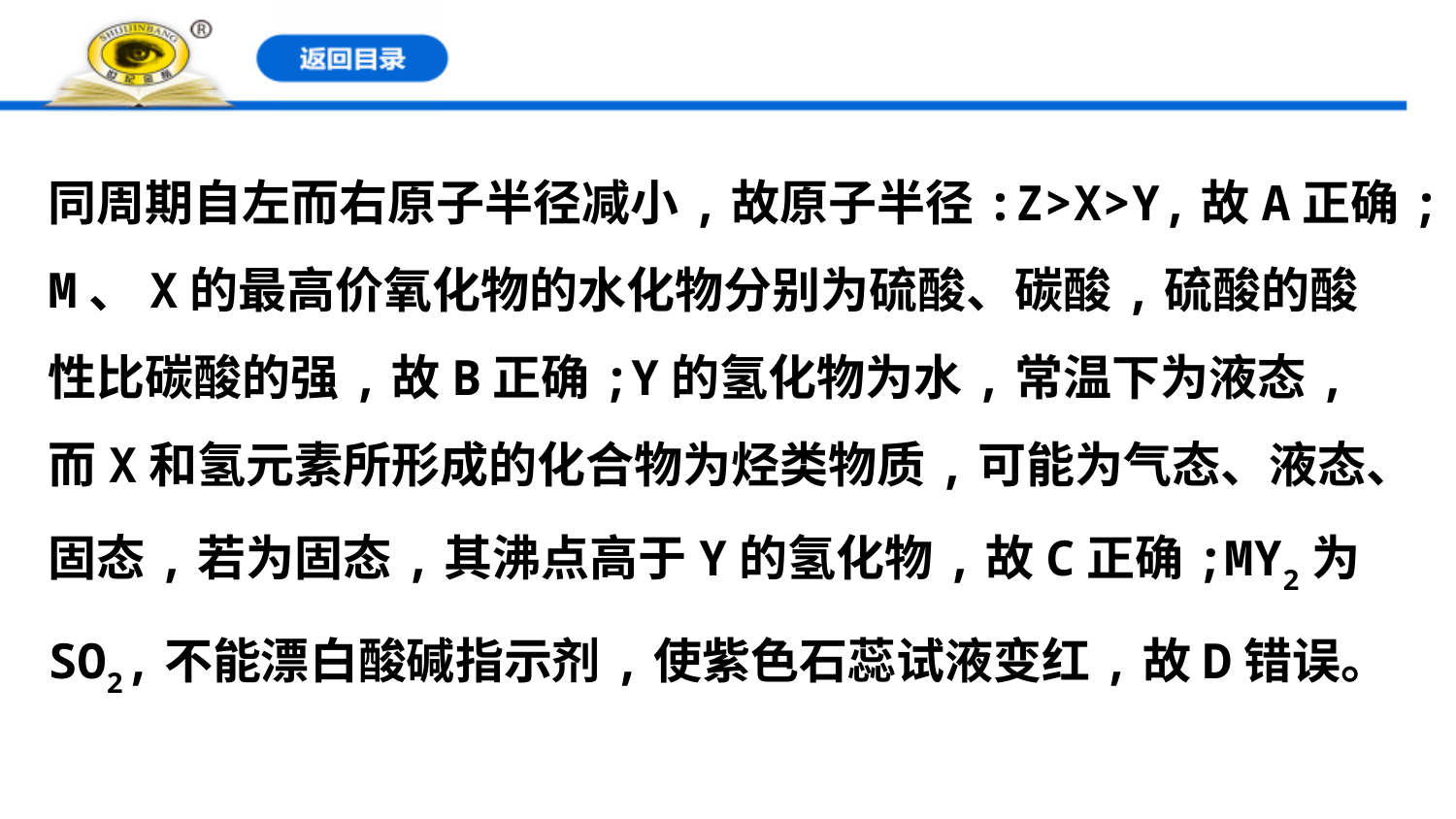

同周期自左而右原子半径减小,故原子半径:Z>X>Y,故A正确;M、X的最高价氧化物的水化物分别为硫酸、碳酸,硫酸的酸性比碳酸的强,故B正确;Y的氢化物为水,常温下为液态,而X和氢元素所形成的化合物为烃类物质,可能为气态、液态、固态,若为固态,其沸点高于Y的氢化物,故C正确;MY2为SO2,不能漂白酸碱指示剂,使紫色石蕊试液变红,故D错误。